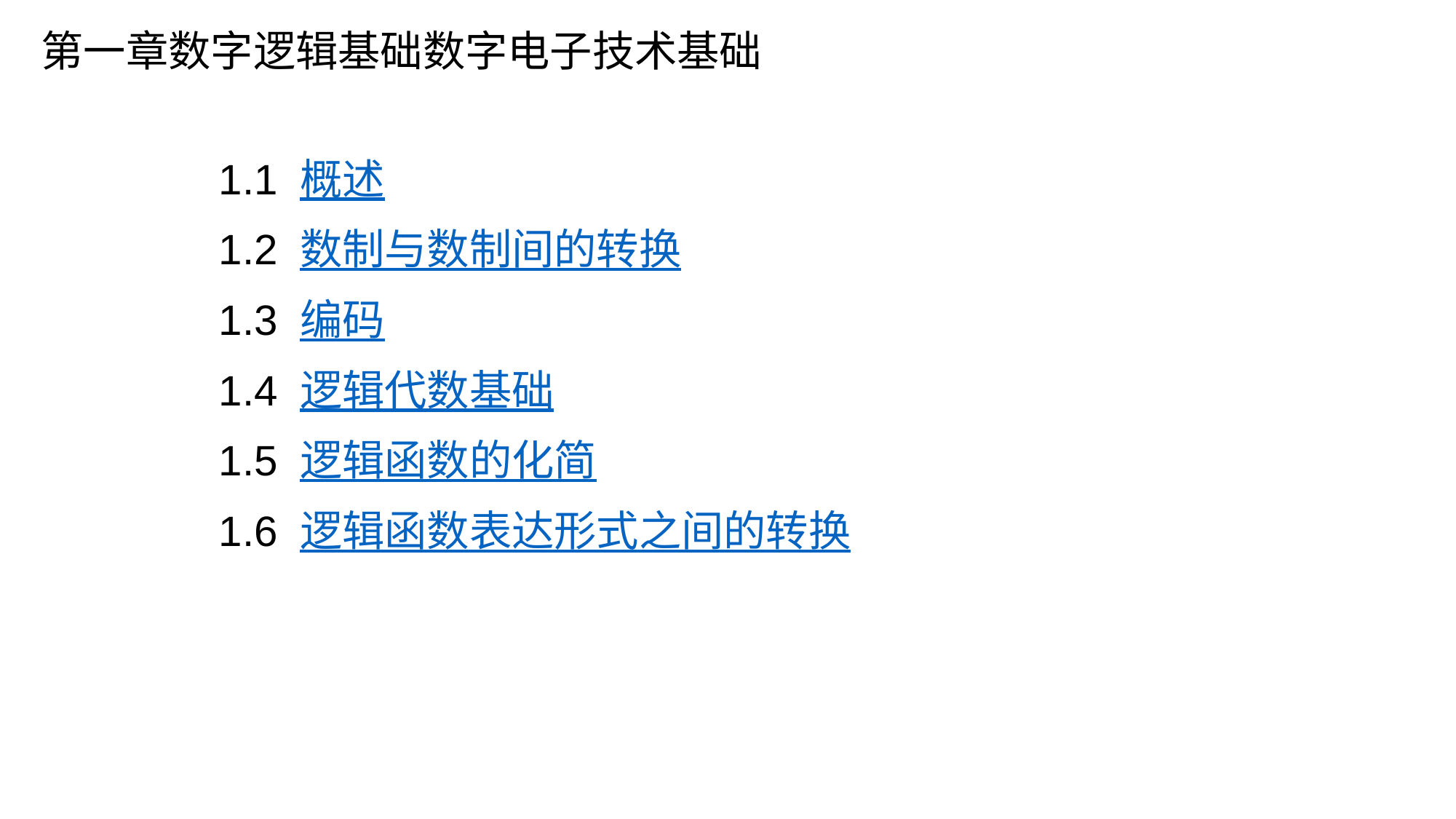

# 第一章数字逻辑基础数字电子技术基础

               1.1 概述
               1.2 数制与数制间的转换
               1.3 编码
               1.4 逻辑代数基础
               1.5 逻辑函数的化简
               1.6 逻辑函数表达形式之间的转换